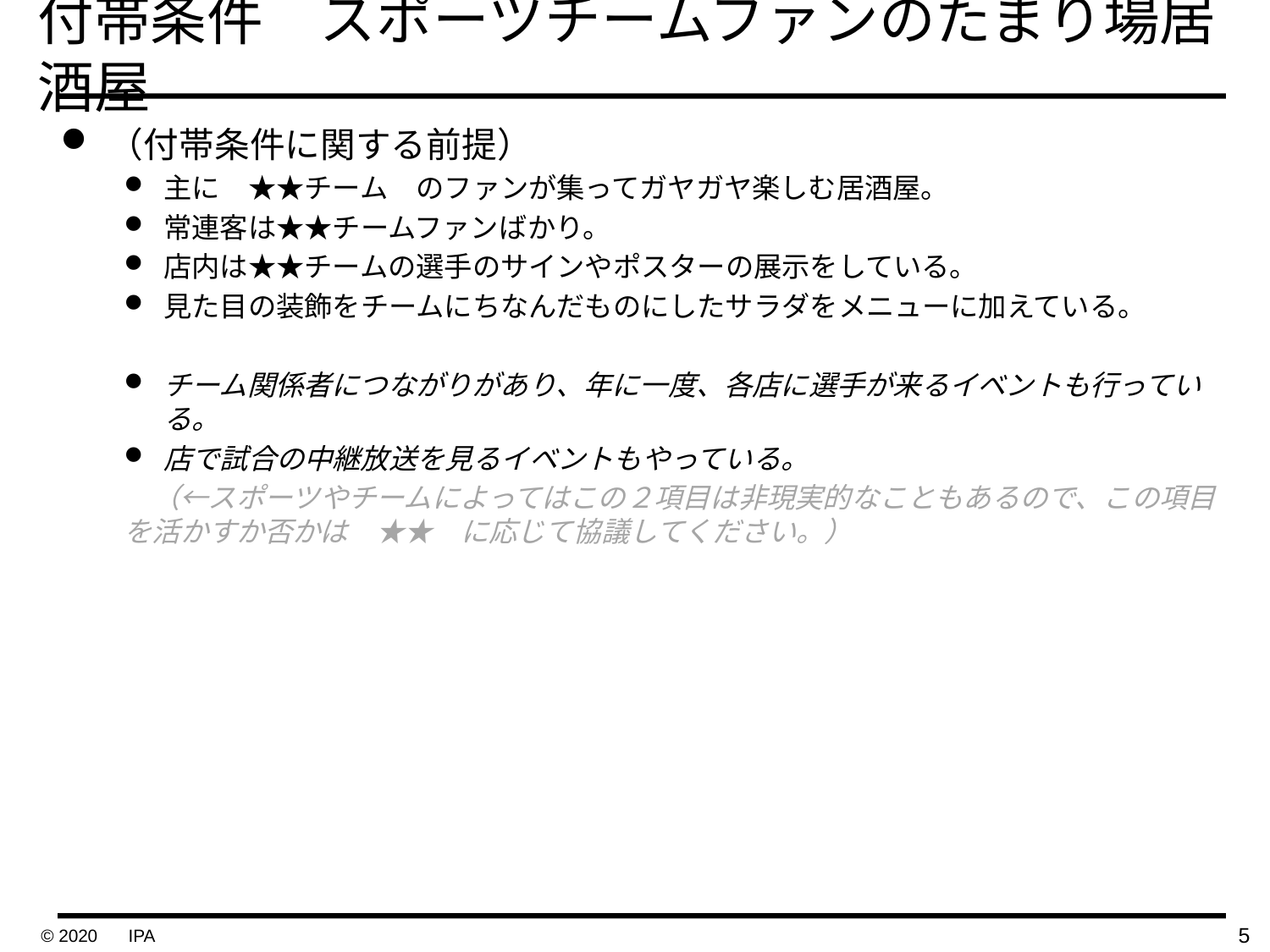

# 付帯条件　スポーツチームファンのたまり場居酒屋
（付帯条件に関する前提）
主に　★★チーム　のファンが集ってガヤガヤ楽しむ居酒屋。
常連客は★★チームファンばかり。
店内は★★チームの選手のサインやポスターの展示をしている。
見た目の装飾をチームにちなんだものにしたサラダをメニューに加えている。

チーム関係者につながりがあり、年に一度、各店に選手が来るイベントも行っている。
店で試合の中継放送を見るイベントもやっている。
　（←スポーツやチームによってはこの２項目は非現実的なこともあるので、この項目を活かすか否かは　★★　に応じて協議してください。）